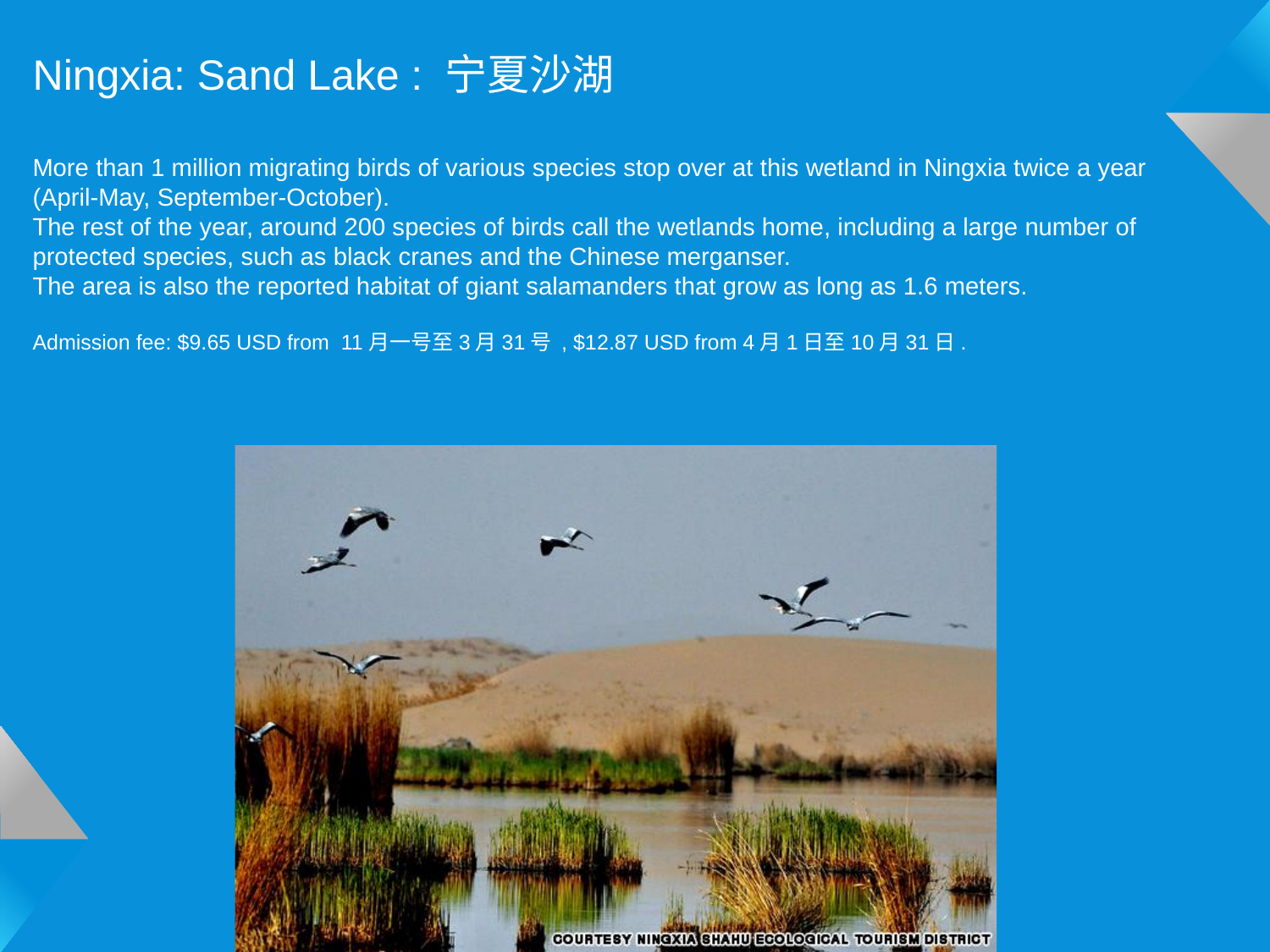

Ningxia: Sand Lake : 宁夏沙湖
More than 1 million migrating birds of various species stop over at this wetland in Ningxia twice a year (April-May, September-October).
The rest of the year, around 200 species of birds call the wetlands home, including a large number of protected species, such as black cranes and the Chinese merganser.
The area is also the reported habitat of giant salamanders that grow as long as 1.6 meters.

Admission fee: $9.65 USD from  11月一号至3月31号 , $12.87 USD from 4月1日至10月31日.